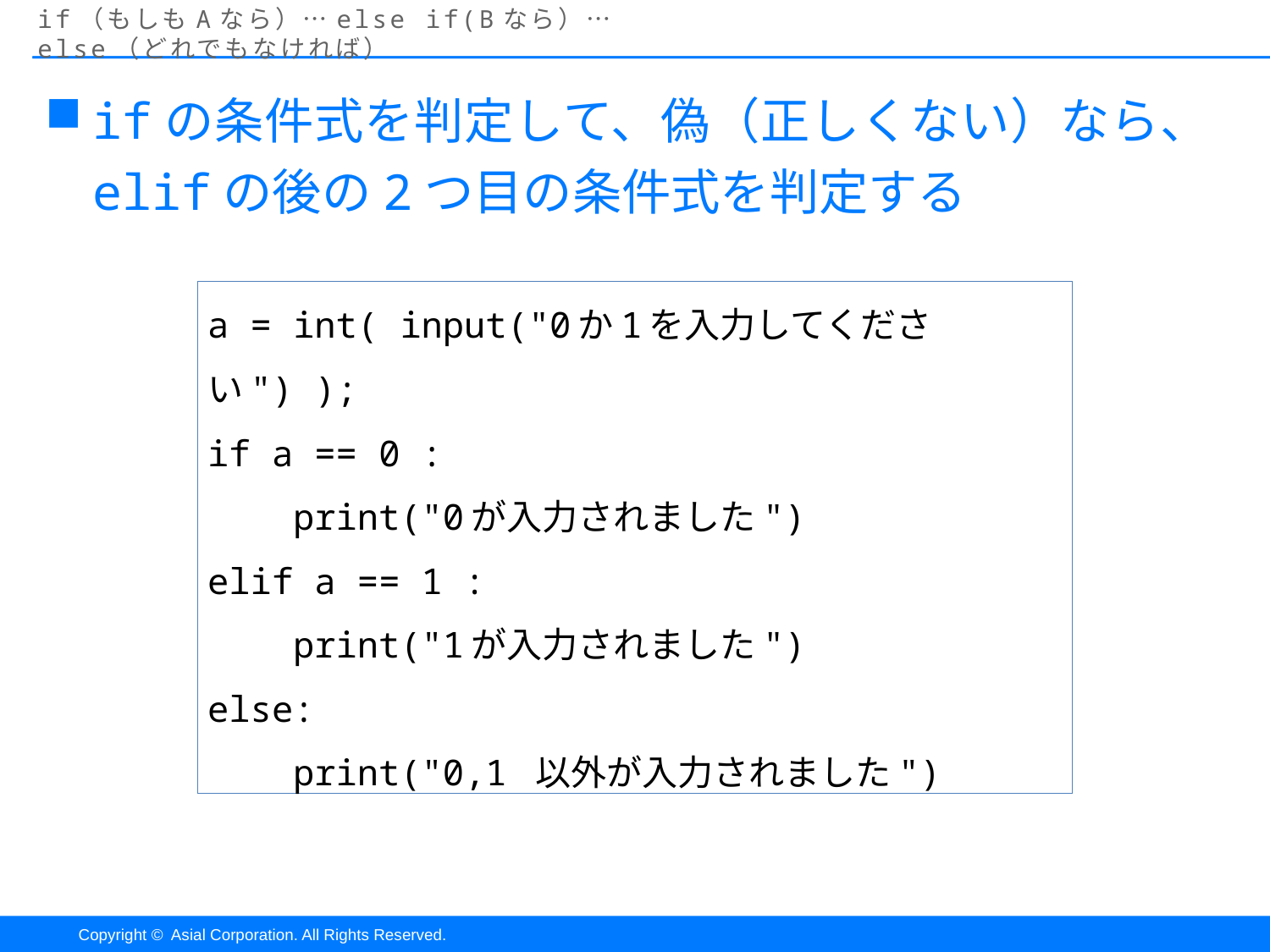

# if（もしもAなら）…else if(Bなら）… else（どれでもなければ）

ifの条件式を判定して、偽（正しくない）なら、elifの後の2つ目の条件式を判定する
a = int( input("0か1を入力してください") );
if a == 0 :
    print("0が入力されました")
elif a == 1 :
    print("1が入力されました")
else:
    print("0,1 以外が入力されました")